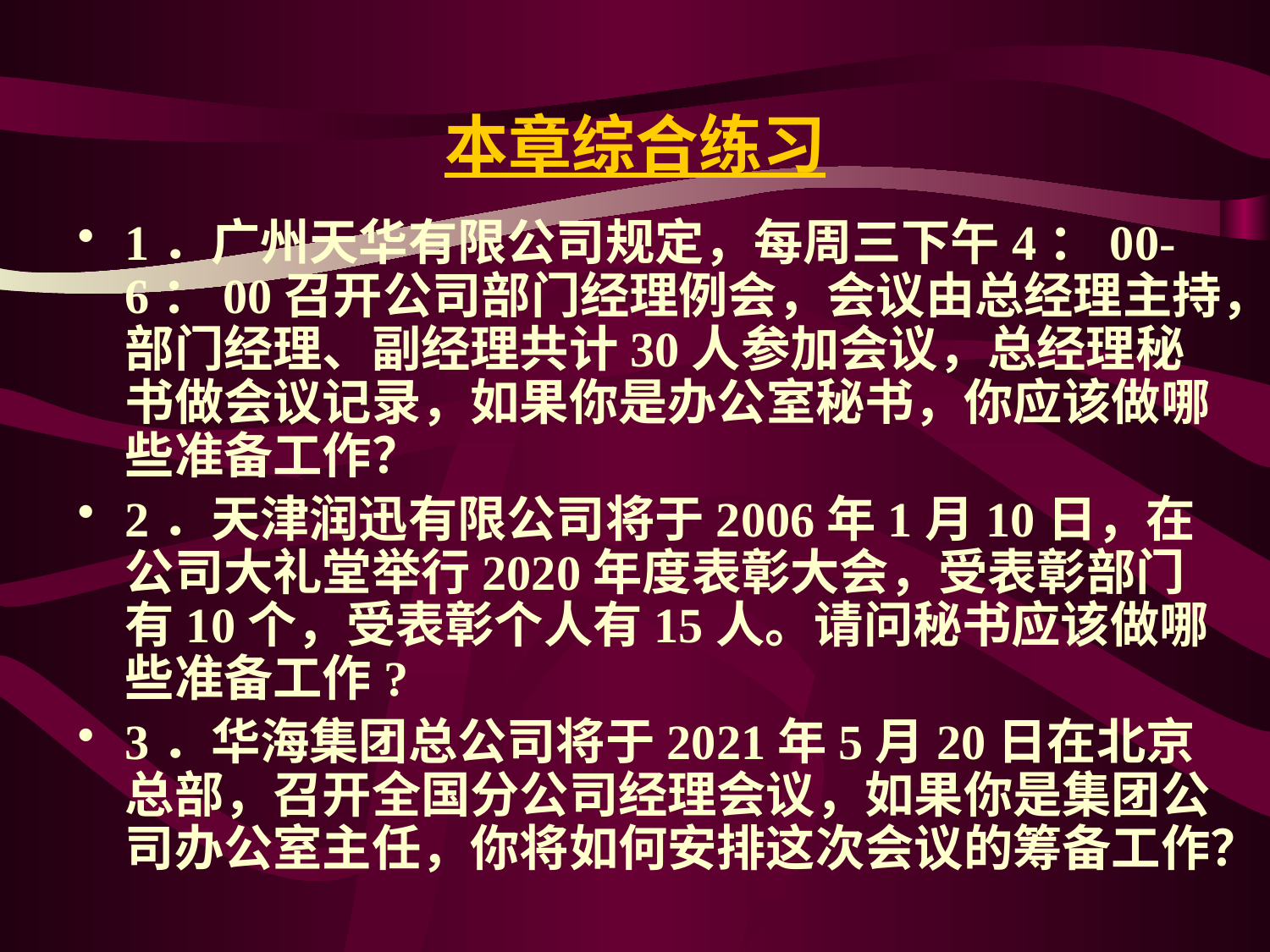

# 本章综合练习
1．广州天华有限公司规定，每周三下午4：00-6：00召开公司部门经理例会，会议由总经理主持，部门经理、副经理共计30人参加会议，总经理秘书做会议记录，如果你是办公室秘书，你应该做哪些准备工作？
2．天津润迅有限公司将于2006年1月10日，在公司大礼堂举行2020年度表彰大会，受表彰部门有10个，受表彰个人有15人。请问秘书应该做哪些准备工作?
3．华海集团总公司将于2021年5月20日在北京总部，召开全国分公司经理会议，如果你是集团公司办公室主任，你将如何安排这次会议的筹备工作？